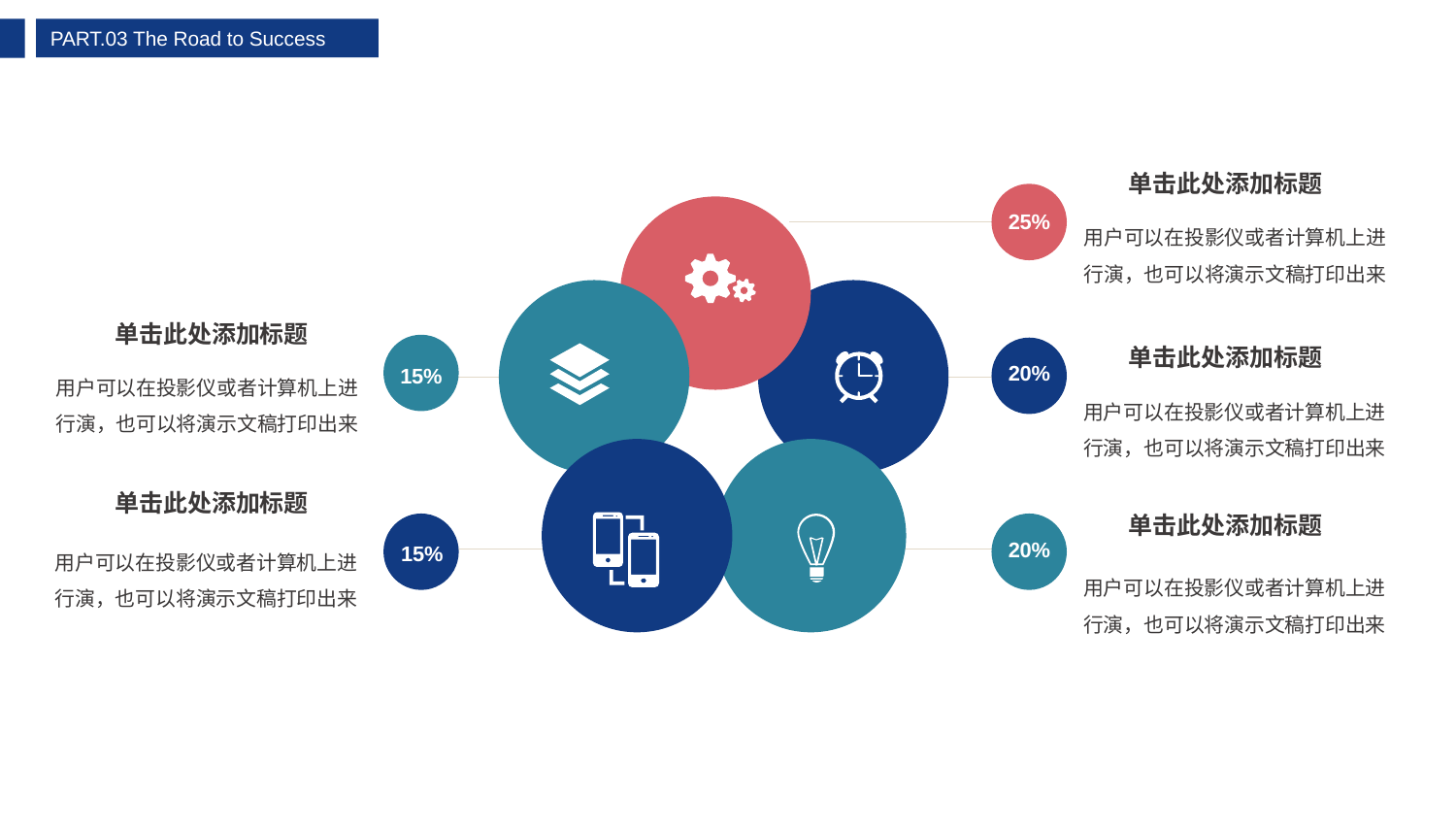

PART.03 The Road to Success
单击此处添加标题

25%
用户可以在投影仪或者计算机上进行演，也可以将演示文稿打印出来

单击此处添加标题

单击此处添加标题

用户可以在投影仪或者计算机上进行演，也可以将演示文稿打印出来
20%
15%

用户可以在投影仪或者计算机上进行演，也可以将演示文稿打印出来

单击此处添加标题
单击此处添加标题

用户可以在投影仪或者计算机上进行演，也可以将演示文稿打印出来

20%
15%

用户可以在投影仪或者计算机上进行演，也可以将演示文稿打印出来